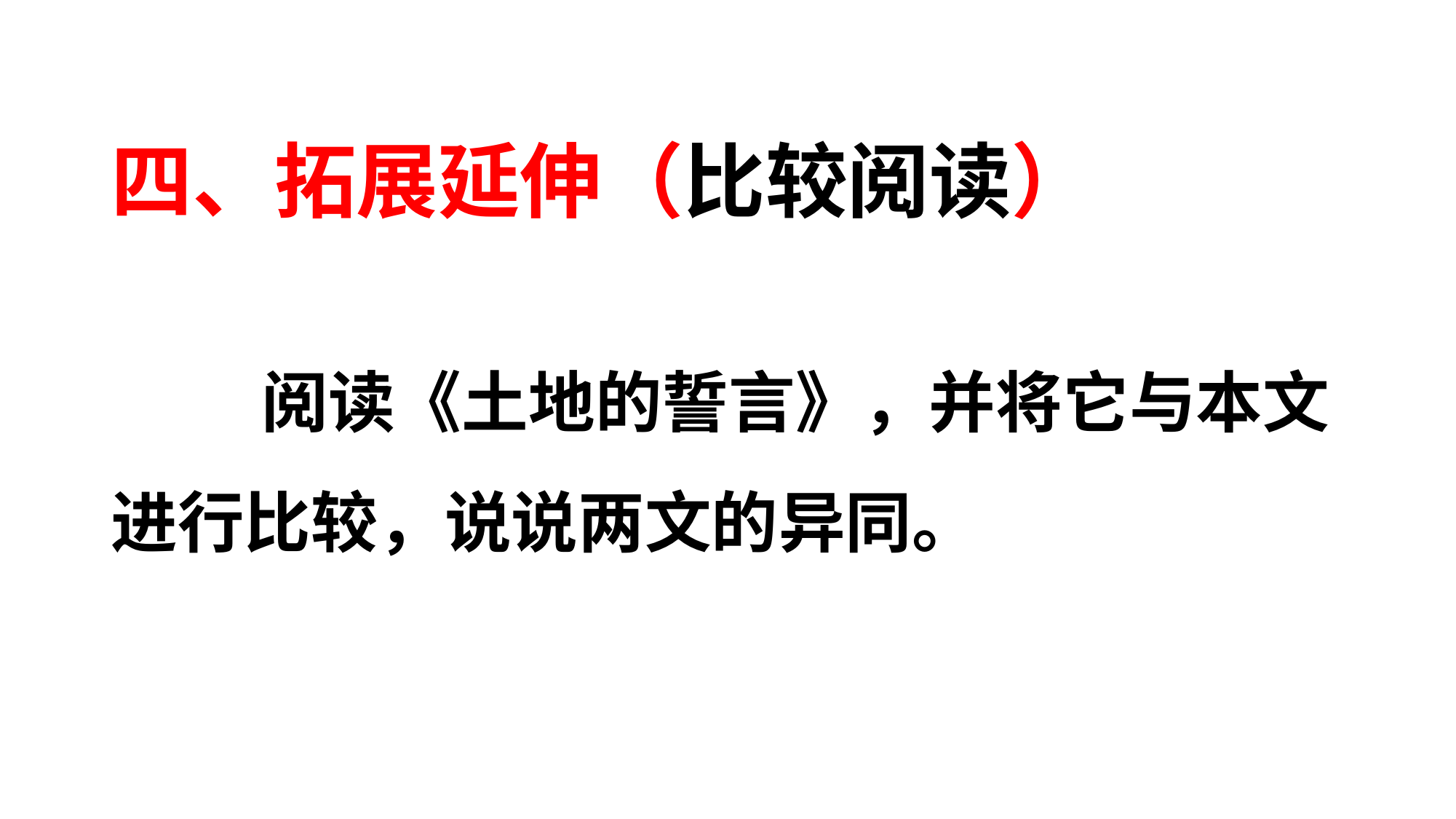

# 四、拓展延伸（比较阅读）
         阅读《土地的誓言》，并将它与本文进行比较，说说两文的异同。